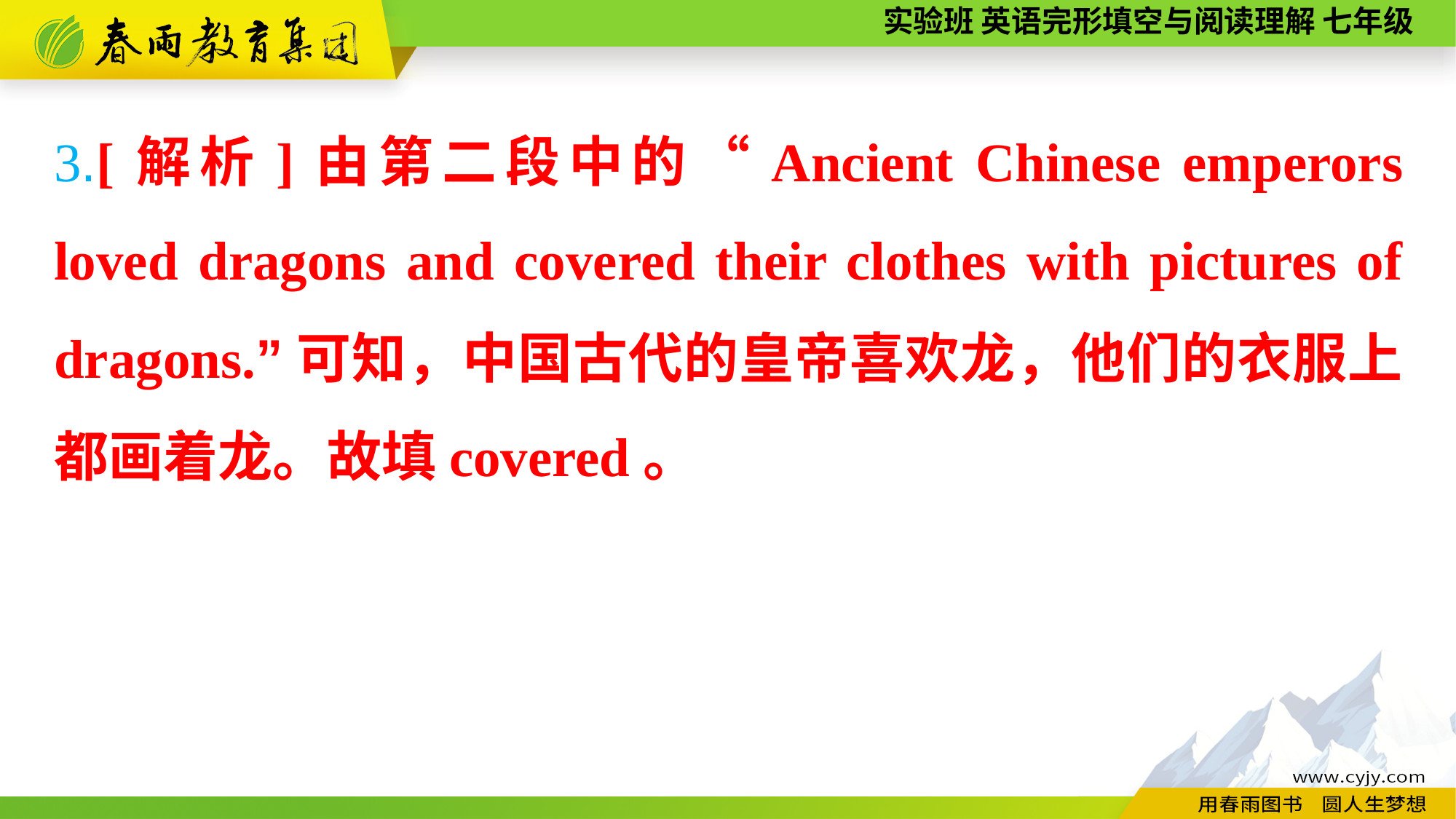

3.[解析]由第二段中的“Ancient Chinese emperors loved dragons and covered their clothes with pictures of dragons.”可知，中国古代的皇帝喜欢龙，他们的衣服上都画着龙。故填covered。